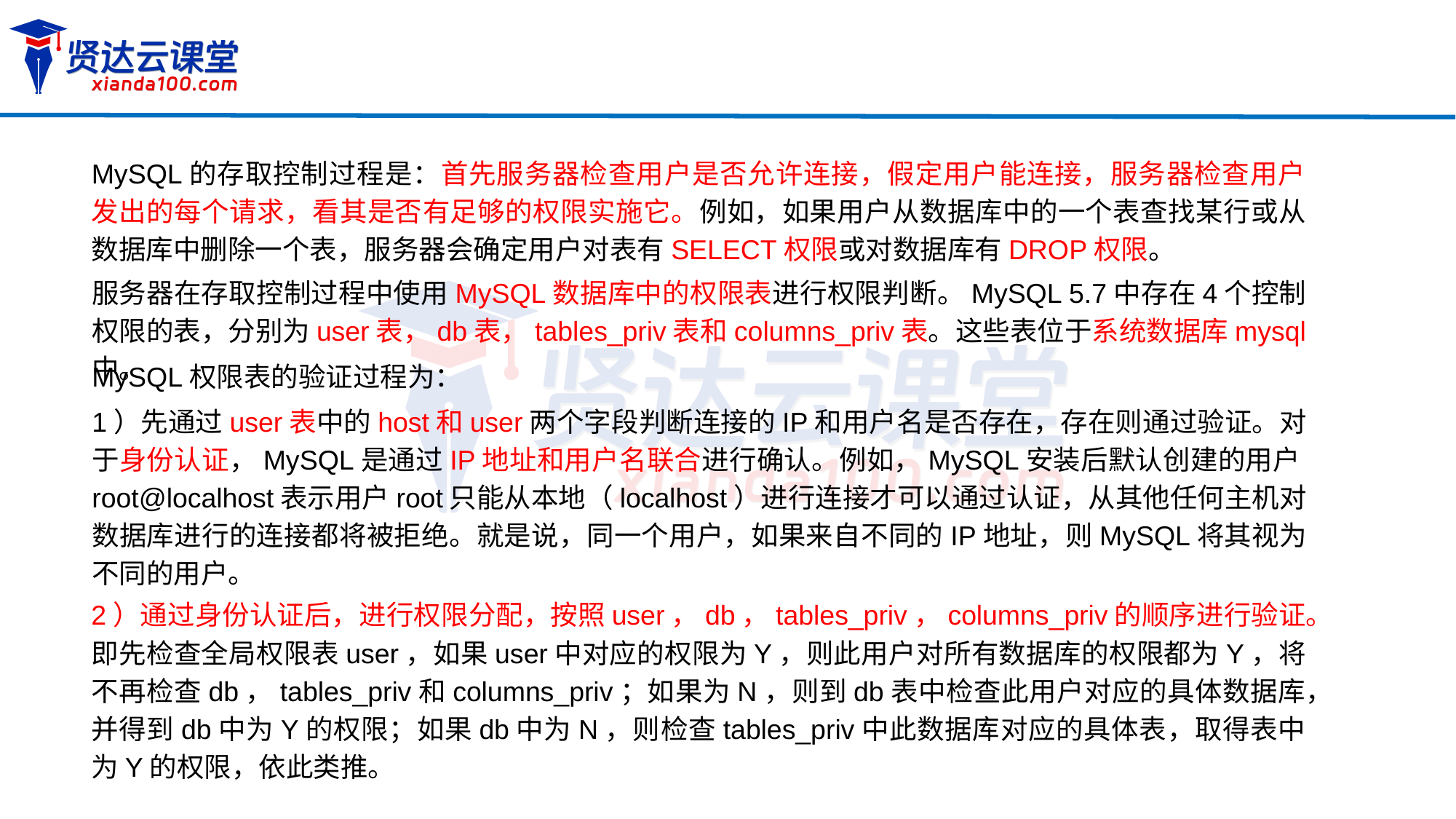

MySQL的存取控制过程是：首先服务器检查用户是否允许连接，假定用户能连接，服务器检查用户发出的每个请求，看其是否有足够的权限实施它。例如，如果用户从数据库中的一个表查找某行或从数据库中删除一个表，服务器会确定用户对表有SELECT权限或对数据库有DROP权限。
服务器在存取控制过程中使用MySQL数据库中的权限表进行权限判断。MySQL 5.7中存在4个控制权限的表，分别为user表，db表，tables_priv表和columns_priv表。这些表位于系统数据库mysql中。
MySQL权限表的验证过程为：
1）先通过user表中的host和user两个字段判断连接的IP和用户名是否存在，存在则通过验证。对于身份认证，MySQL是通过IP地址和用户名联合进行确认。例如，MySQL安装后默认创建的用户root@localhost表示用户root只能从本地（localhost）进行连接才可以通过认证，从其他任何主机对数据库进行的连接都将被拒绝。就是说，同一个用户，如果来自不同的IP地址，则MySQL将其视为不同的用户。
2）通过身份认证后，进行权限分配，按照user，db，tables_priv，columns_priv的顺序进行验证。即先检查全局权限表user，如果user中对应的权限为Y，则此用户对所有数据库的权限都为Y，将不再检查db，tables_priv和columns_priv；如果为N，则到db表中检查此用户对应的具体数据库，并得到db中为Y的权限；如果db中为N，则检查tables_priv中此数据库对应的具体表，取得表中为Y的权限，依此类推。